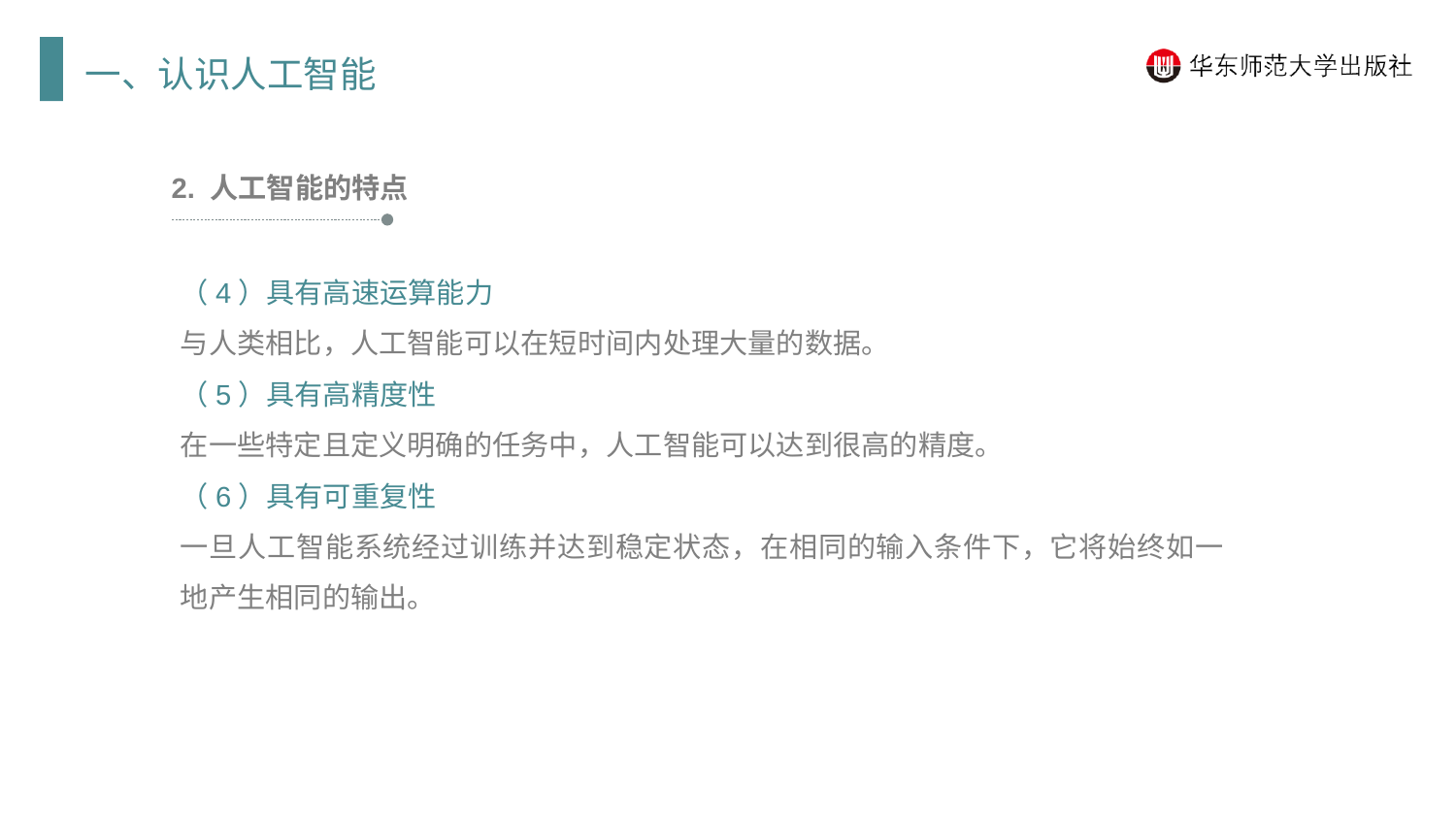

一、认识人工智能
2. 人工智能的特点
（4）具有高速运算能力
与人类相比，人工智能可以在短时间内处理大量的数据。
（5）具有高精度性
在一些特定且定义明确的任务中，人工智能可以达到很高的精度。
（6）具有可重复性
一旦人工智能系统经过训练并达到稳定状态，在相同的输入条件下，它将始终如一地产生相同的输出。